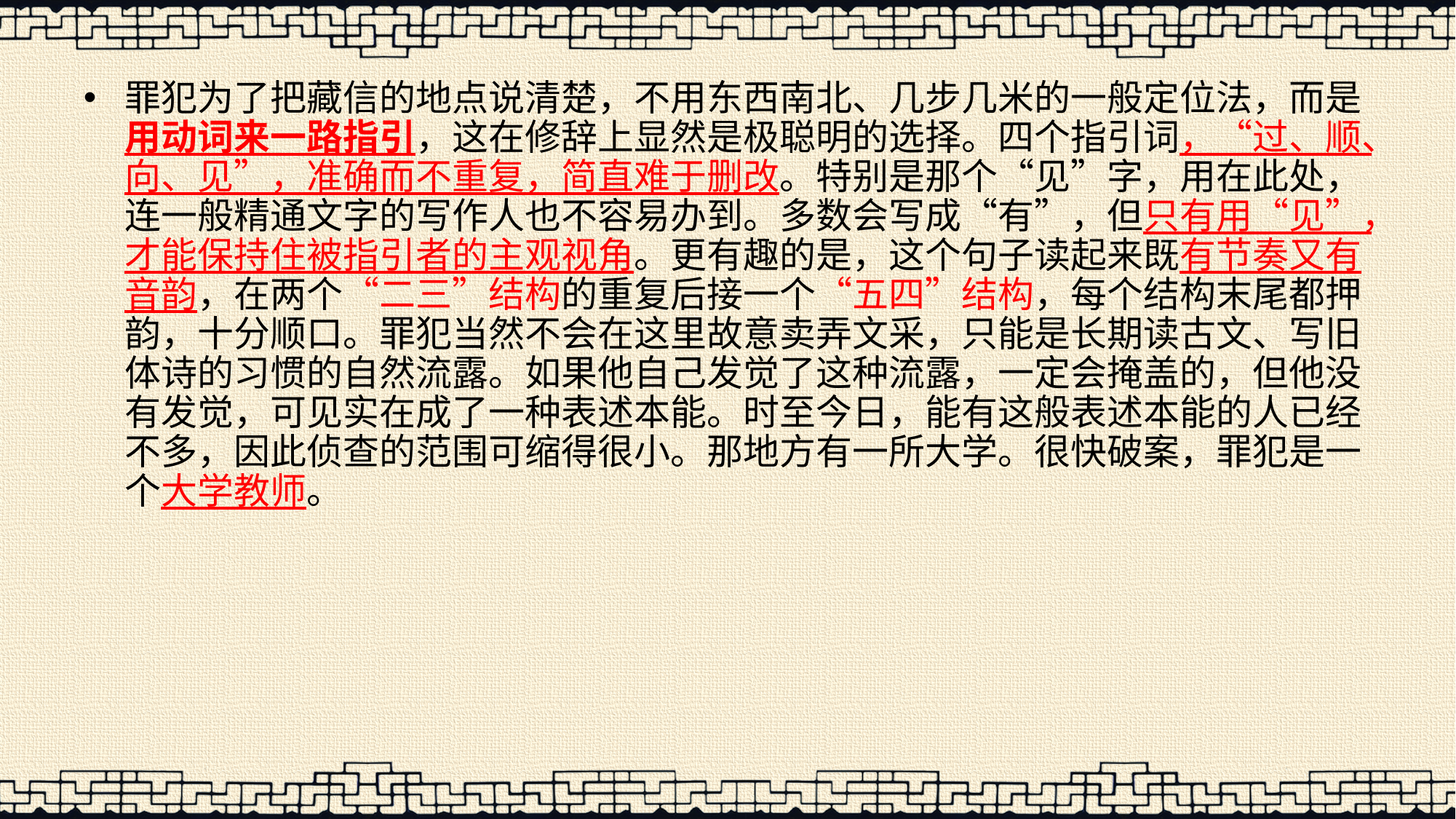

罪犯为了把藏信的地点说清楚，不用东西南北、几步几米的一般定位法，而是用动词来一路指引，这在修辞上显然是极聪明的选择。四个指引词，“过、顺、向、见”，准确而不重复，简直难于删改。特别是那个“见”字，用在此处，连一般精通文字的写作人也不容易办到。多数会写成“有”，但只有用“见”，才能保持住被指引者的主观视角。更有趣的是，这个句子读起来既有节奏又有音韵，在两个“二三”结构的重复后接一个“五四”结构，每个结构末尾都押韵，十分顺口。罪犯当然不会在这里故意卖弄文采，只能是长期读古文、写旧体诗的习惯的自然流露。如果他自己发觉了这种流露，一定会掩盖的，但他没有发觉，可见实在成了一种表述本能。时至今日，能有这般表述本能的人已经不多，因此侦查的范围可缩得很小。那地方有一所大学。很快破案，罪犯是一个大学教师。